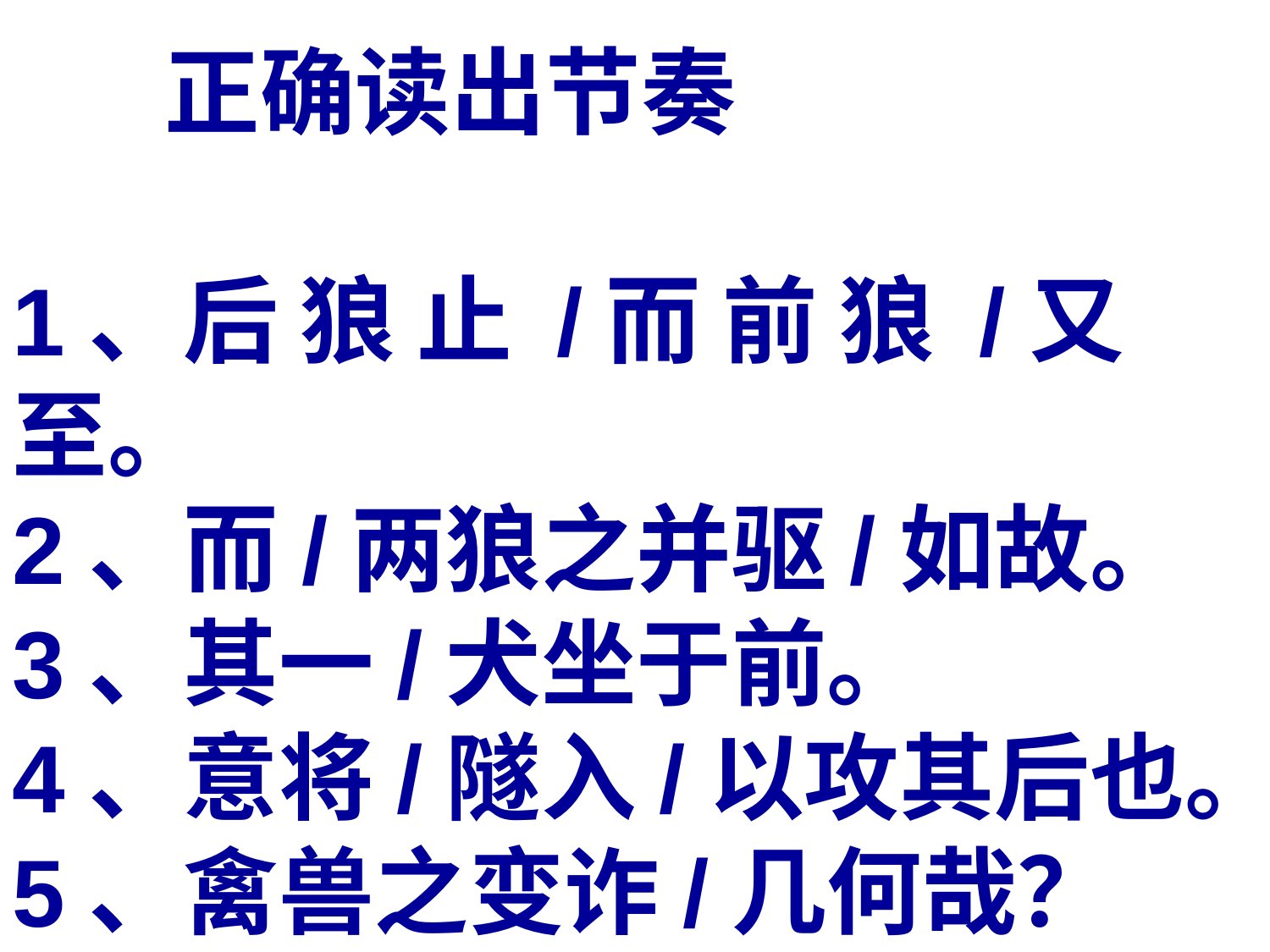

正确读出节奏

1、后 狼 止 /而 前 狼 /又 至。
2、而/两狼之并驱/如故。
3、其一/犬坐于前。
4、意将/隧入/以攻其后也。
5、禽兽之变诈/几何哉？